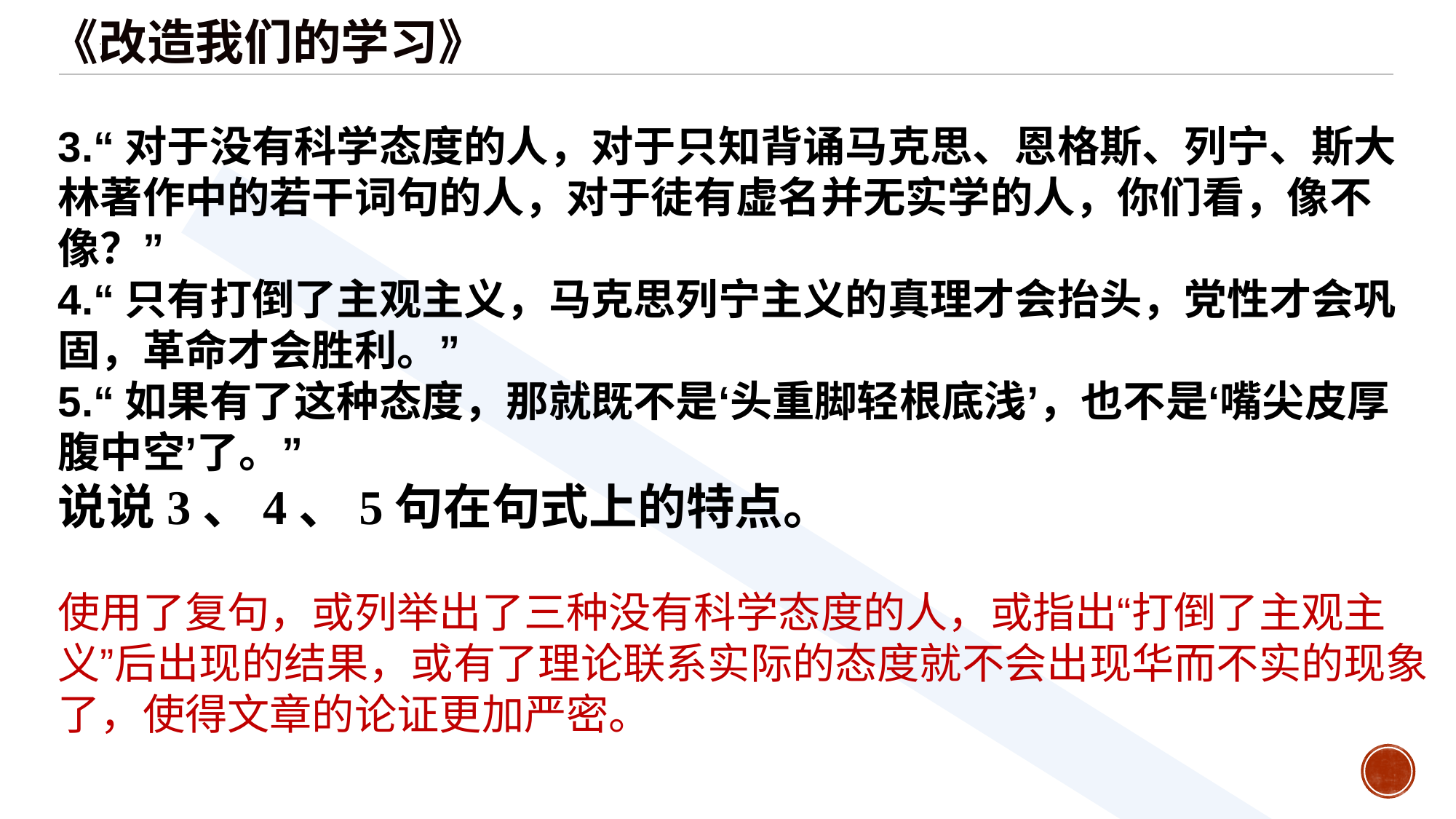

《改造我们的学习》
3.“对于没有科学态度的人，对于只知背诵马克思、恩格斯、列宁、斯大林著作中的若干词句的人，对于徒有虚名并无实学的人，你们看，像不像？”
4.“只有打倒了主观主义，马克思列宁主义的真理才会抬头，党性才会巩固，革命才会胜利。”
5.“如果有了这种态度，那就既不是‘头重脚轻根底浅’，也不是‘嘴尖皮厚腹中空’了。”
说说3、4、5句在句式上的特点。

使用了复句，或列举出了三种没有科学态度的人，或指出“打倒了主观主义”后出现的结果，或有了理论联系实际的态度就不会出现华而不实的现象了，使得文章的论证更加严密。